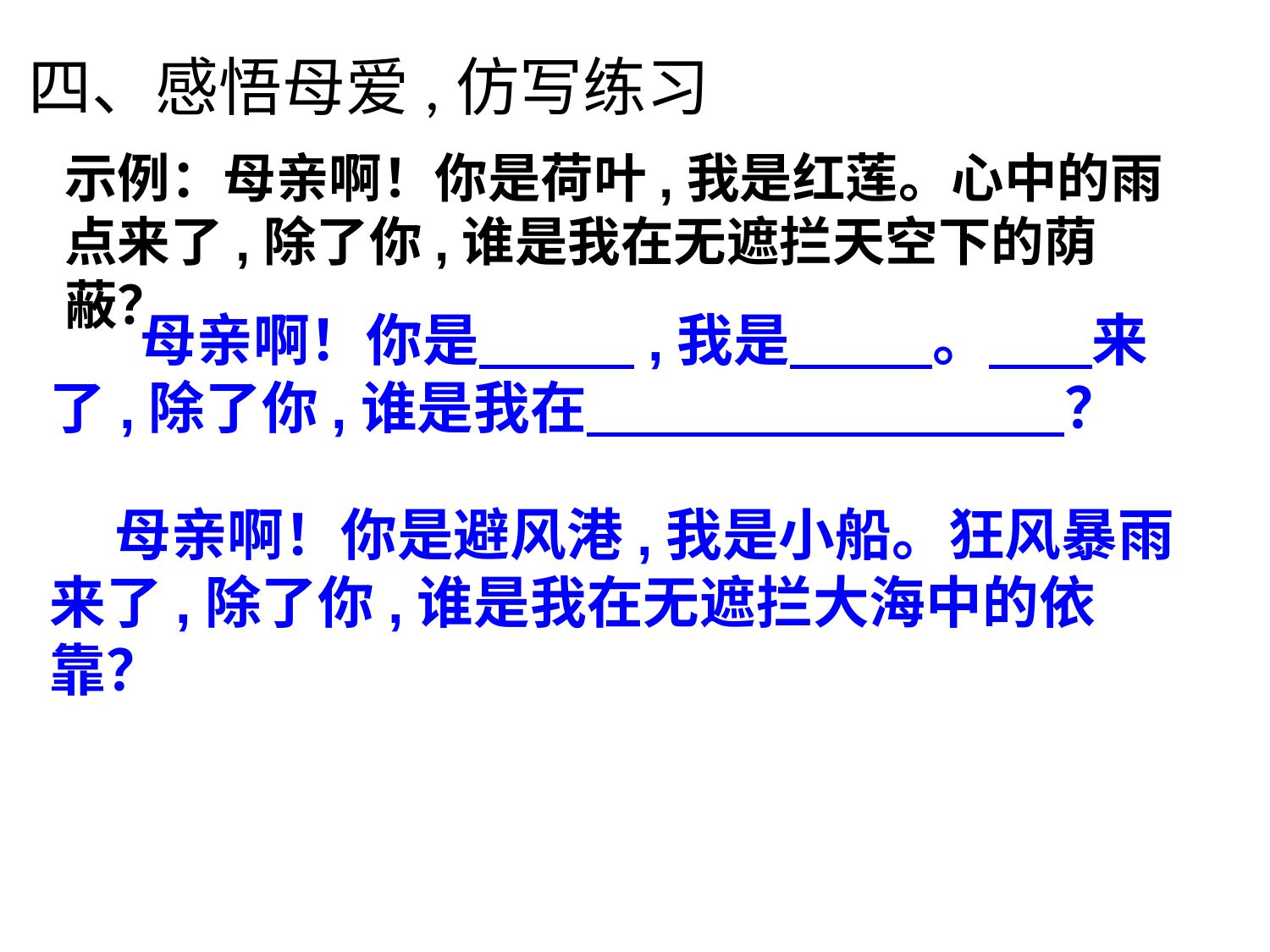

四、感悟母爱,仿写练习
示例：母亲啊！你是荷叶,我是红莲。心中的雨点来了,除了你,谁是我在无遮拦天空下的荫蔽？
      母亲啊！你是            ,我是           。        来了,除了你,谁是我在                                     ？
    母亲啊！你是避风港,我是小船。狂风暴雨来了,除了你,谁是我在无遮拦大海中的依靠？